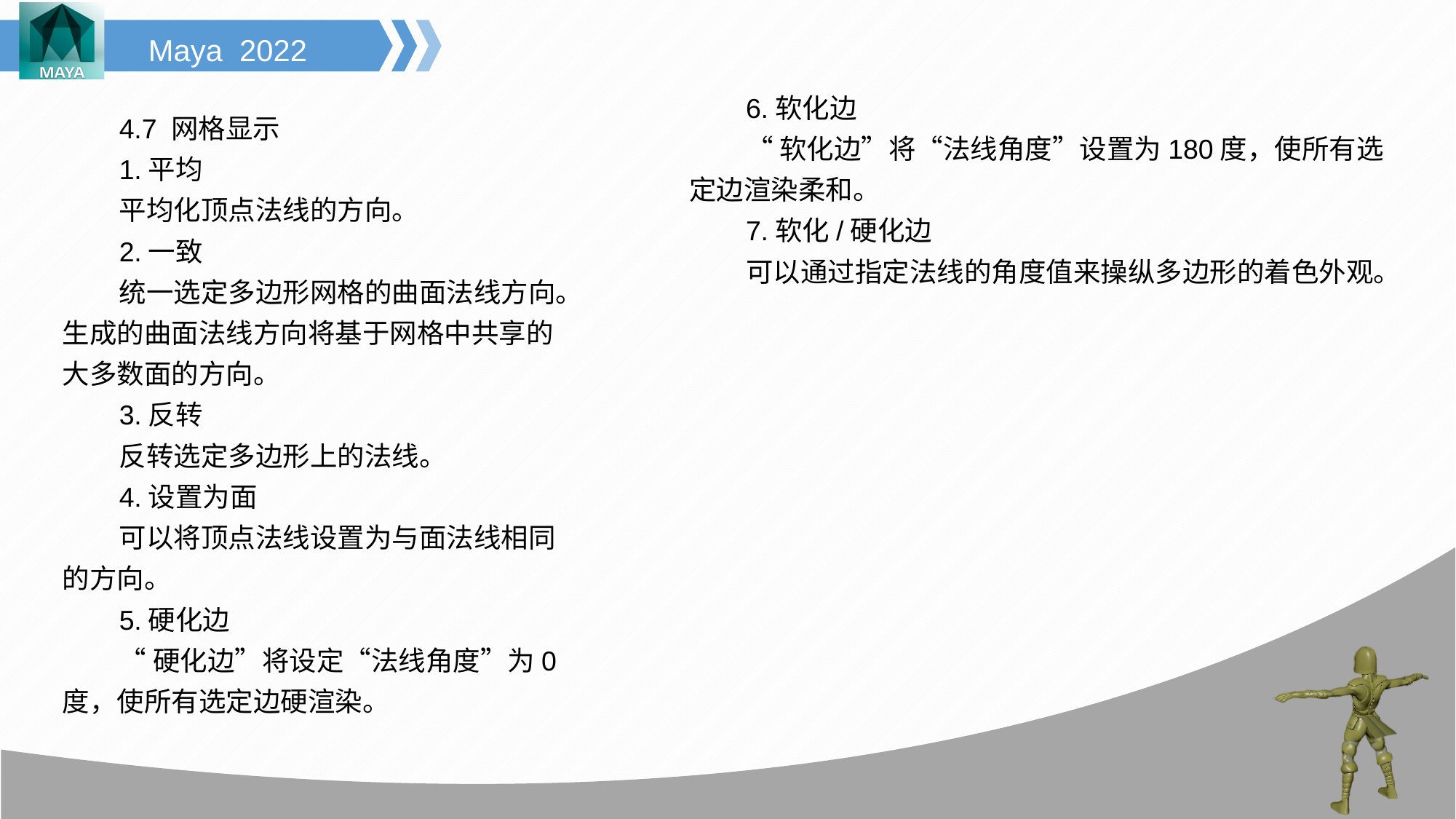

6.软化边
“软化边”将“法线角度”设置为180度，使所有选定边渲染柔和。
7.软化/硬化边
可以通过指定法线的角度值来操纵多边形的着色外观。
4.7 网格显示
1.平均
平均化顶点法线的方向。
2.一致
统一选定多边形网格的曲面法线方向。生成的曲面法线方向将基于网格中共享的大多数面的方向。
3.反转
反转选定多边形上的法线。
4.设置为面
可以将顶点法线设置为与面法线相同的方向。
5.硬化边
“硬化边”将设定“法线角度”为0度，使所有选定边硬渲染。